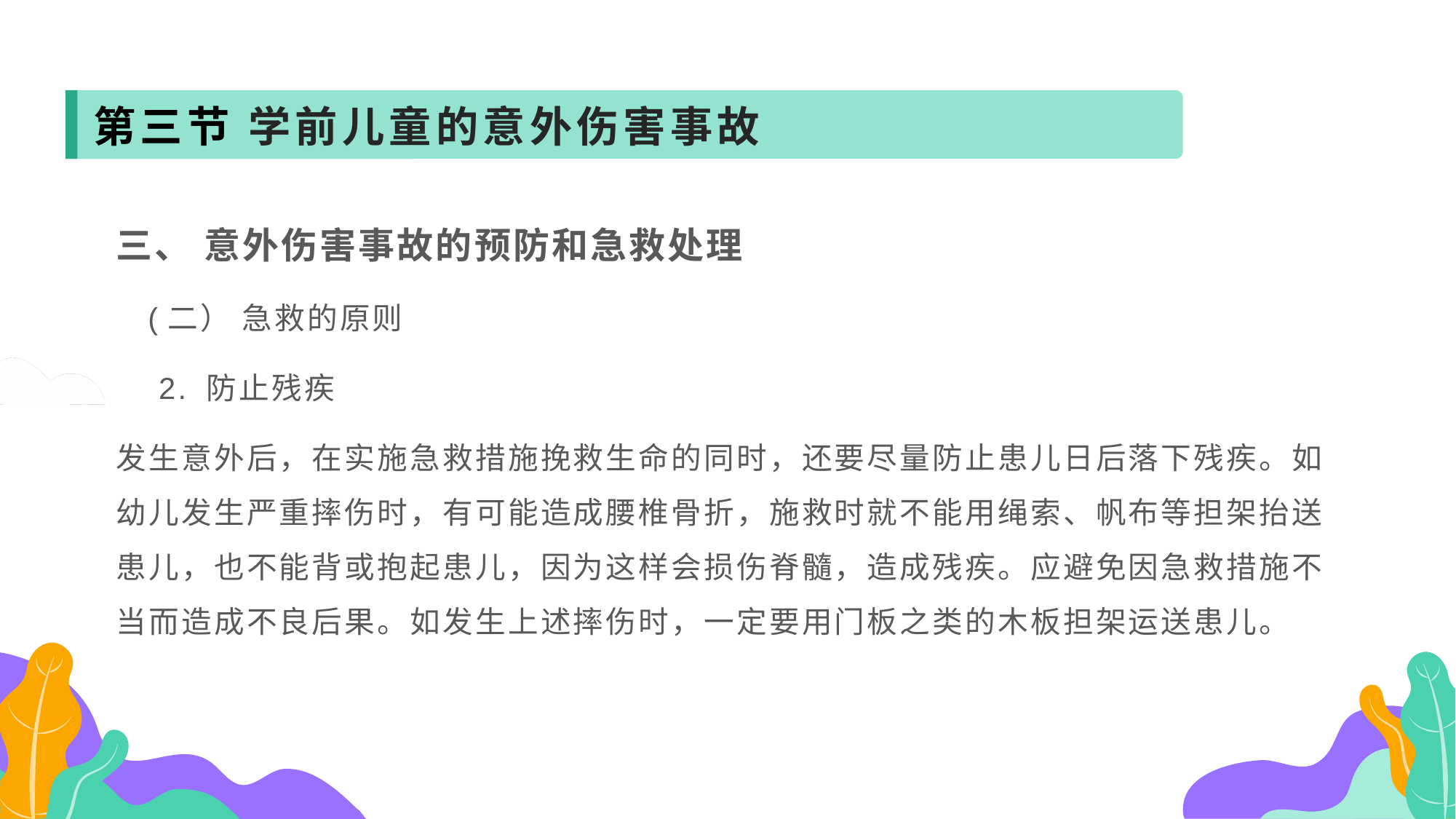

第三节 学前儿童的意外伤害事故
三、 意外伤害事故的预防和急救处理
   (二） 急救的原则
    2. 防止残疾
发生意外后，在实施急救措施挽救生命的同时，还要尽量防止患儿日后落下残疾。如幼儿发生严重摔伤时，有可能造成腰椎骨折，施救时就不能用绳索、帆布等担架抬送患儿，也不能背或抱起患儿，因为这样会损伤脊髓，造成残疾。应避免因急救措施不当而造成不良后果。如发生上述摔伤时，一定要用门板之类的木板担架运送患儿。